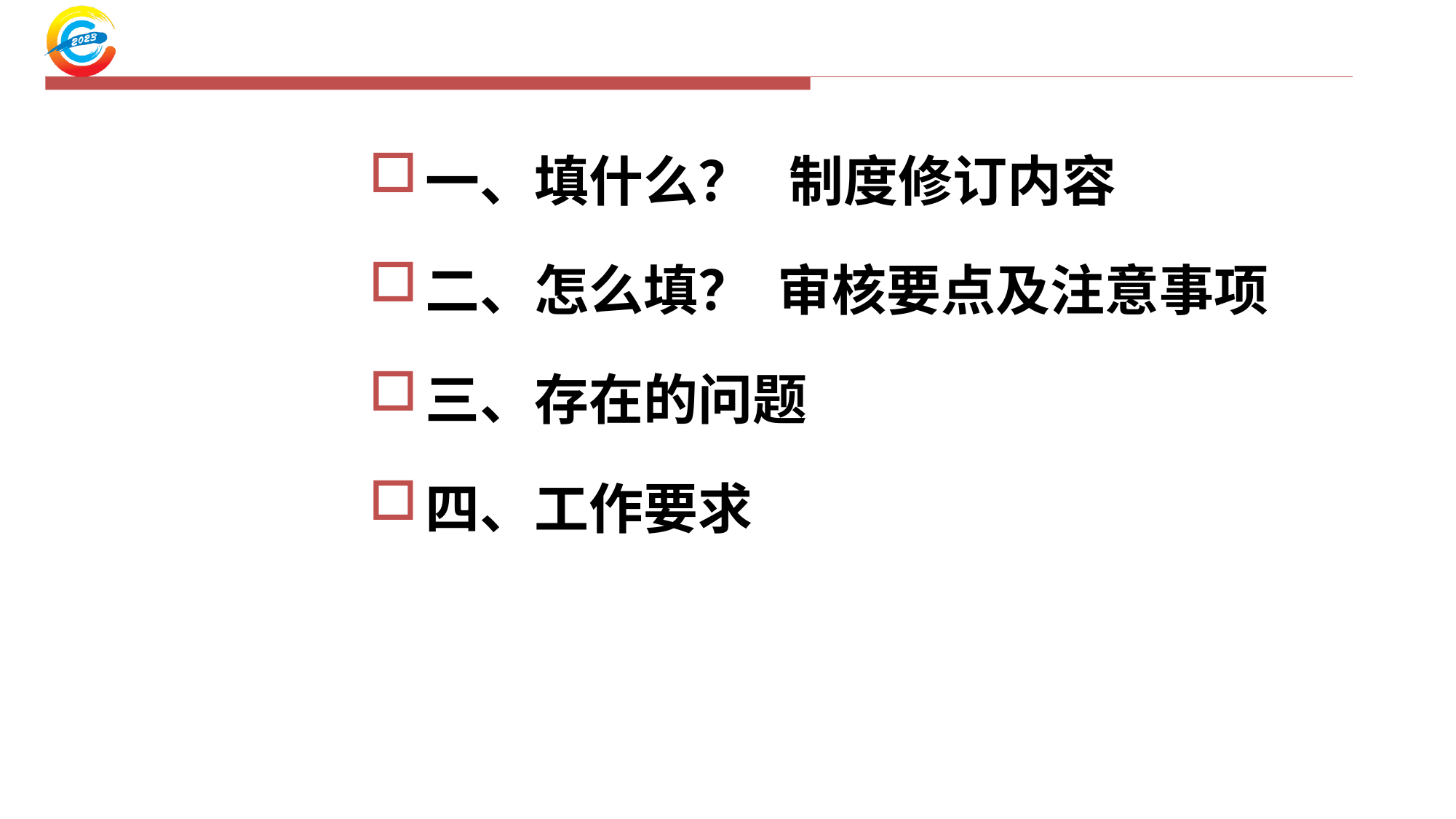

一、填什么？   制度修订内容
二、怎么填？  审核要点及注意事项
三、存在的问题
四、工作要求